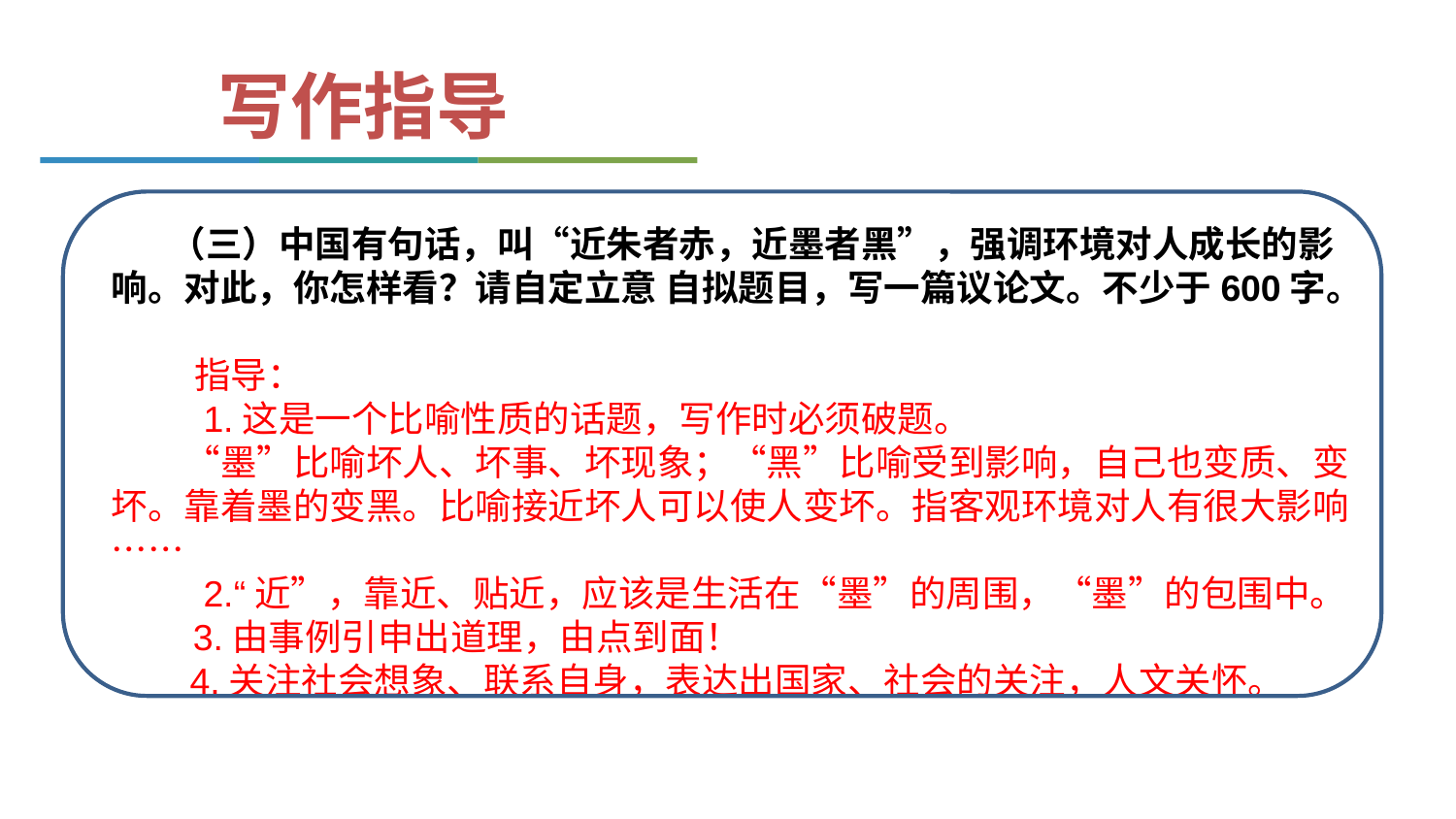

写作指导

      （三）中国有句话，叫“近朱者赤，近墨者黑”，强调环境对人成长的影响。对此，你怎样看？请自定立意 自拟题目，写一篇议论文。不少于600字。
         指导：
         1.这是一个比喻性质的话题，写作时必须破题。
　　“墨”比喻坏人、坏事、坏现象；“黑”比喻受到影响，自己也变质、变坏。靠着墨的变黑。比喻接近坏人可以使人变坏。指客观环境对人有很大影响……
         2.“近”，靠近、贴近，应该是生活在“墨”的周围，“墨”的包围中。
　　3.由事例引申出道理，由点到面！
　    4.关注社会想象、联系自身，表达出国家、社会的关注，人文关怀。